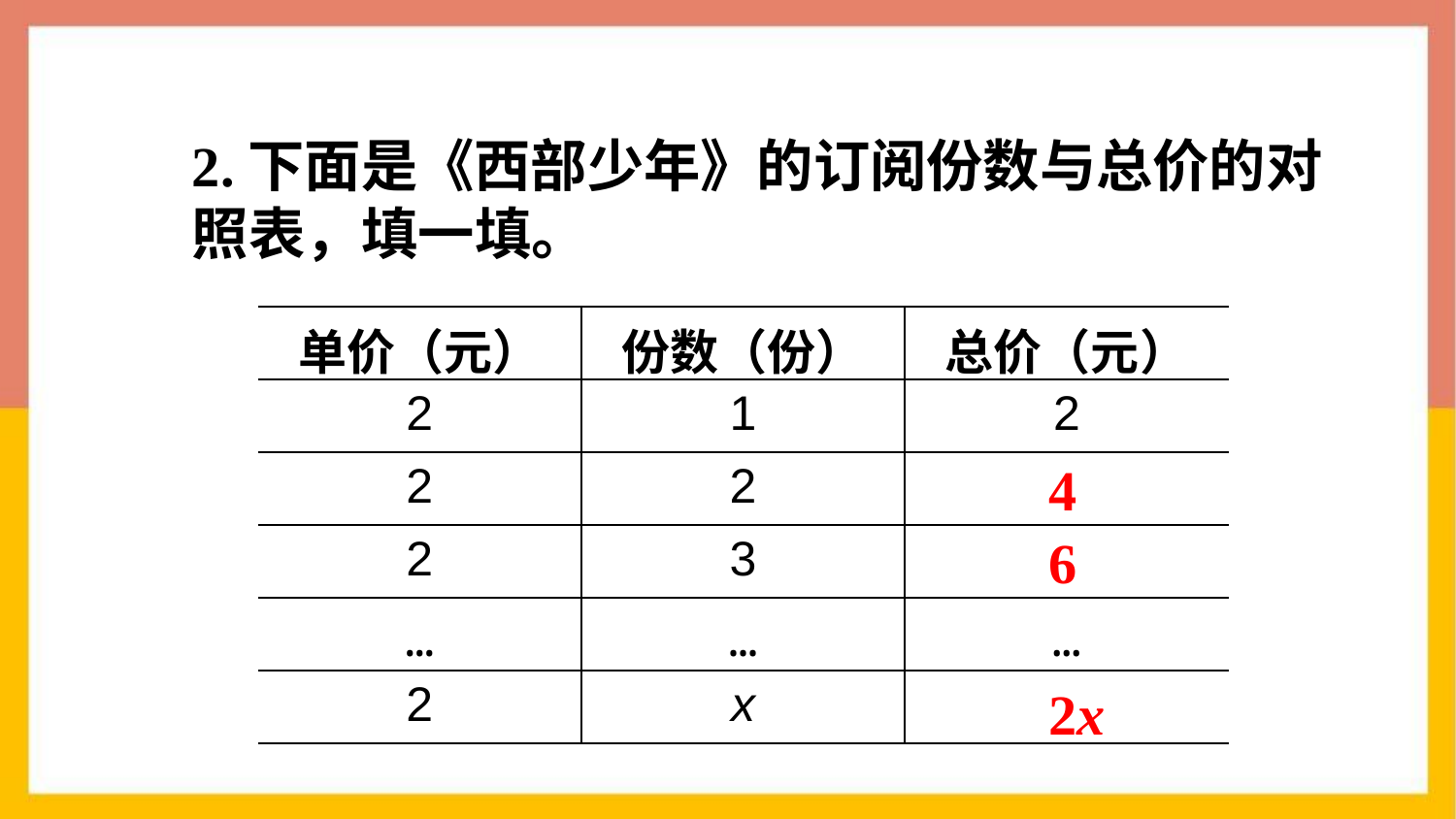

2.下面是《西部少年》的订阅份数与总价的对照表，填一填。
| 单价（元） | 份数（份） | 总价（元） |
| --- | --- | --- |
| 2 | 1 | 2 |
| 2 | 2 |  |
| 2 | 3 |  |
| … | … | … |
| 2 | x |  |
4
6
2x